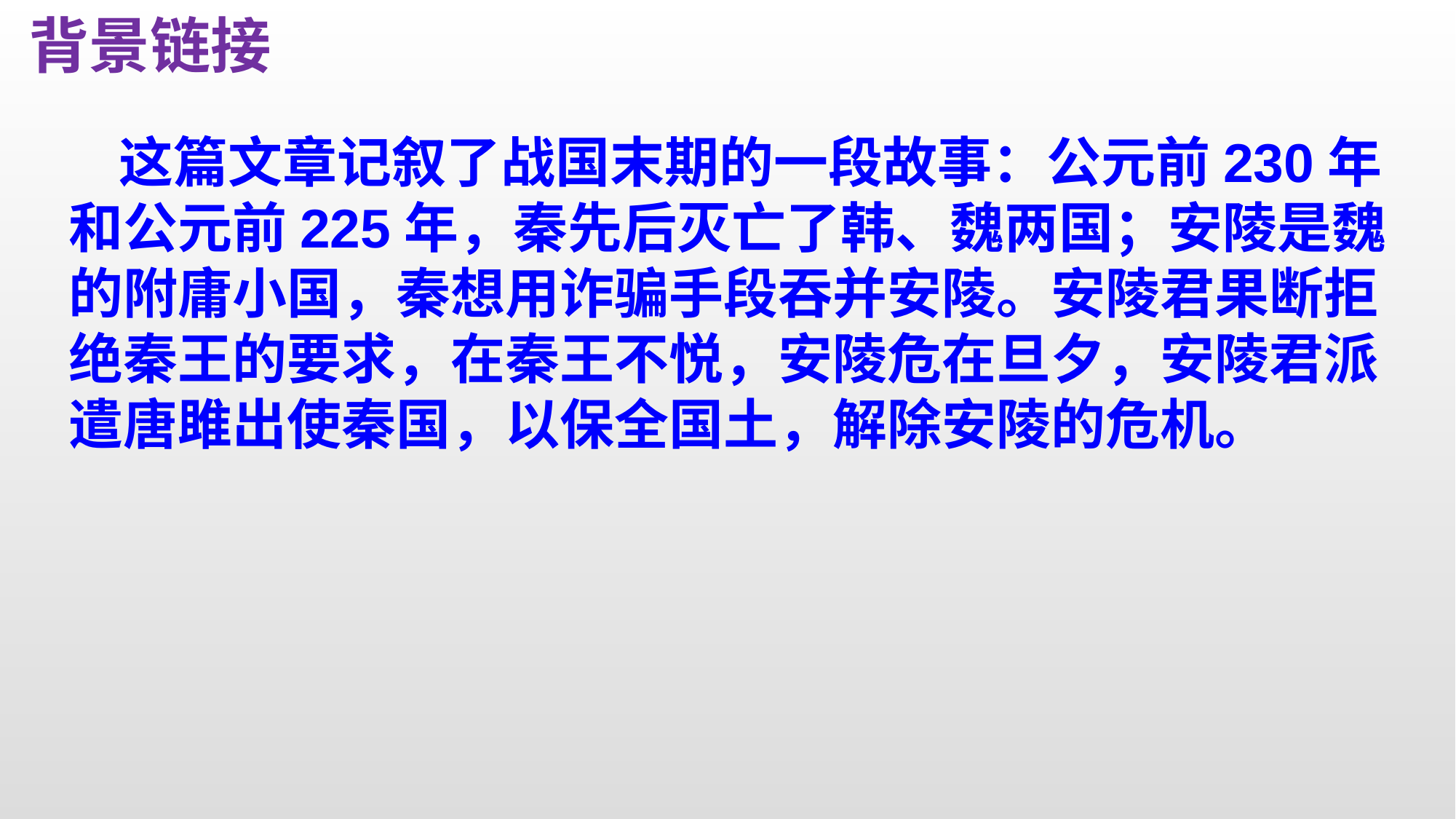

背景链接

   这篇文章记叙了战国末期的一段故事：公元前230年和公元前225年，秦先后灭亡了韩、魏两国；安陵是魏的附庸小国，秦想用诈骗手段吞并安陵。安陵君果断拒绝秦王的要求，在秦王不悦，安陵危在旦夕，安陵君派遣唐雎出使秦国，以保全国土，解除安陵的危机。